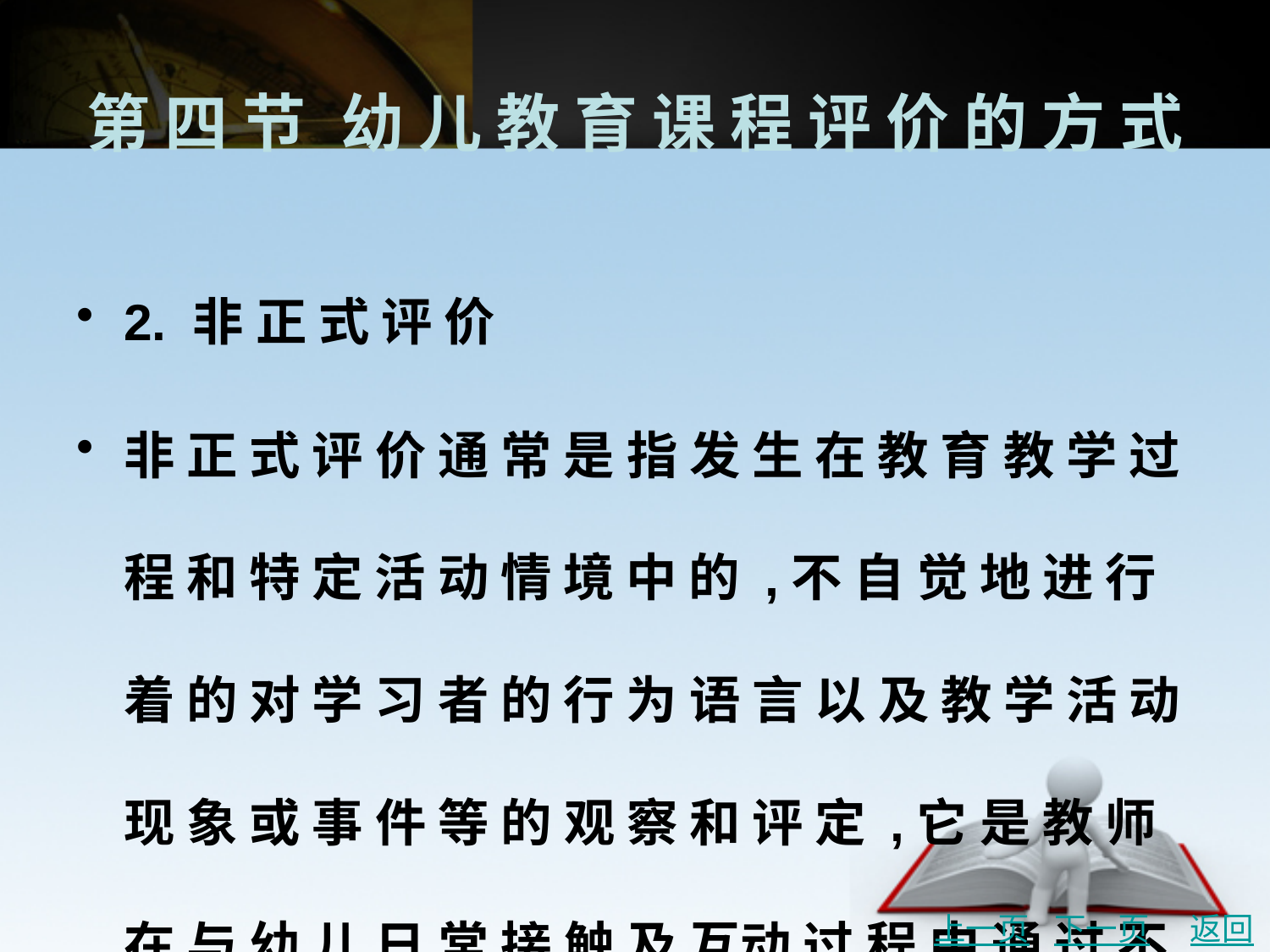

# 第 四 节	幼 儿 教 育 课 程 评 价 的 方 式
2. 非 正 式 评 价
非 正 式 评 价 通 常 是 指 发 生 在 教 育 教 学 过 程 和 特 定 活 动 情 境 中 的 ,不 自 觉 地 进 行 着 的 对 学 习 者 的 行 为 语 言 以 及 教 学 活 动 现 象 或 事 件 等 的 观 察 和 评 定 ,它 是 教 师 在 与 幼 儿 日 常 接 触 及 互动 过 程 中 通 过 不 断 地 了 解 幼 儿 ,进 而 形 成 对 幼 儿 的 某 种 判 断 与 反 馈 的 一 种 评 价 方 式 。

上一页
下一页
返回